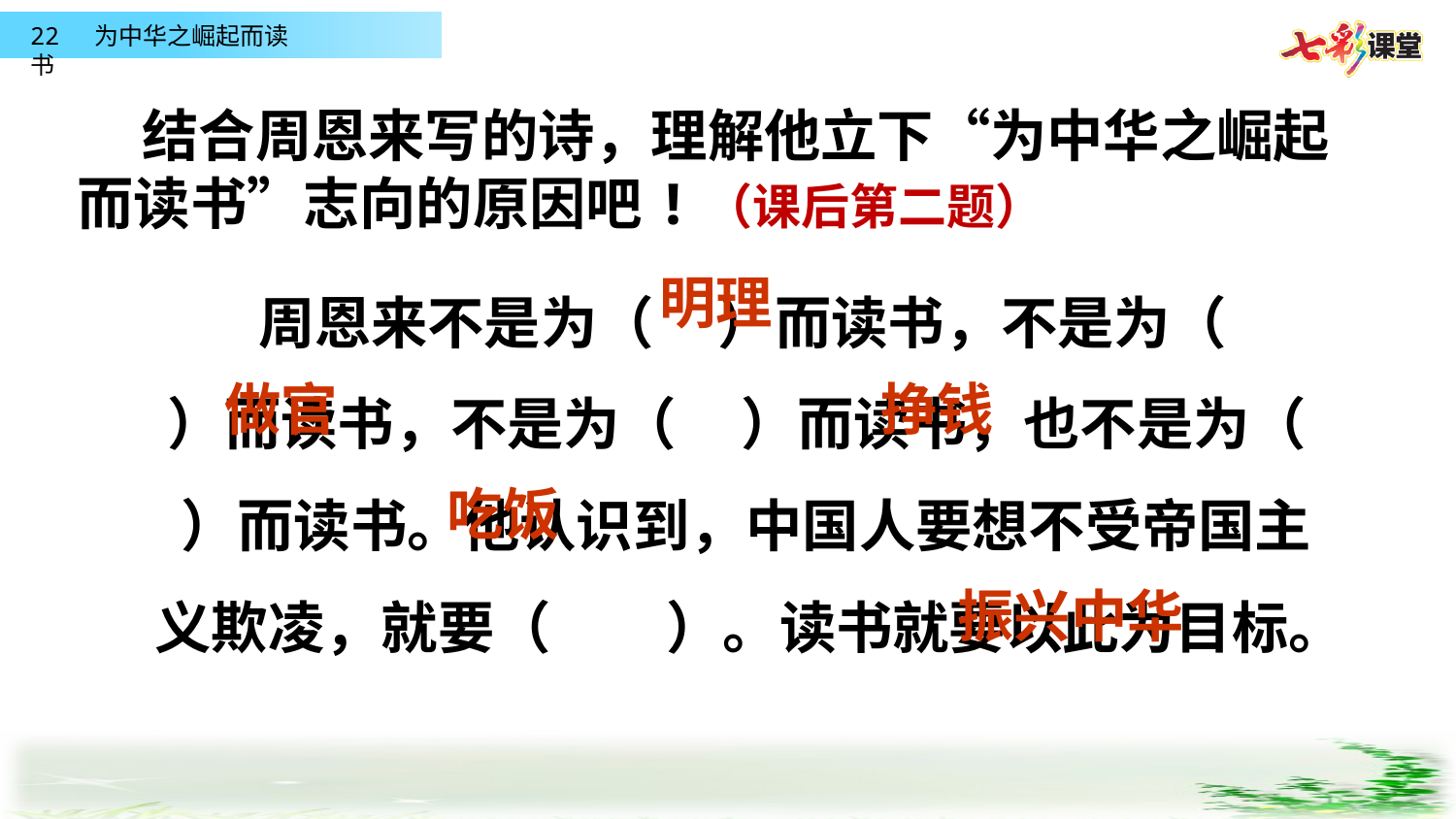

结合周恩来写的诗，理解他立下“为中华之崛起而读书”志向的原因吧!（课后第二题）
周恩来不是为（     ）而读书，不是为（     ）而读书，不是为（     ）而读书，也不是为（     ）而读书。他认识到，中国人要想不受帝国主义欺凌，就要（         ）。读书就要以此为目标。
明理
挣钱
做官
吃饭
振兴中华